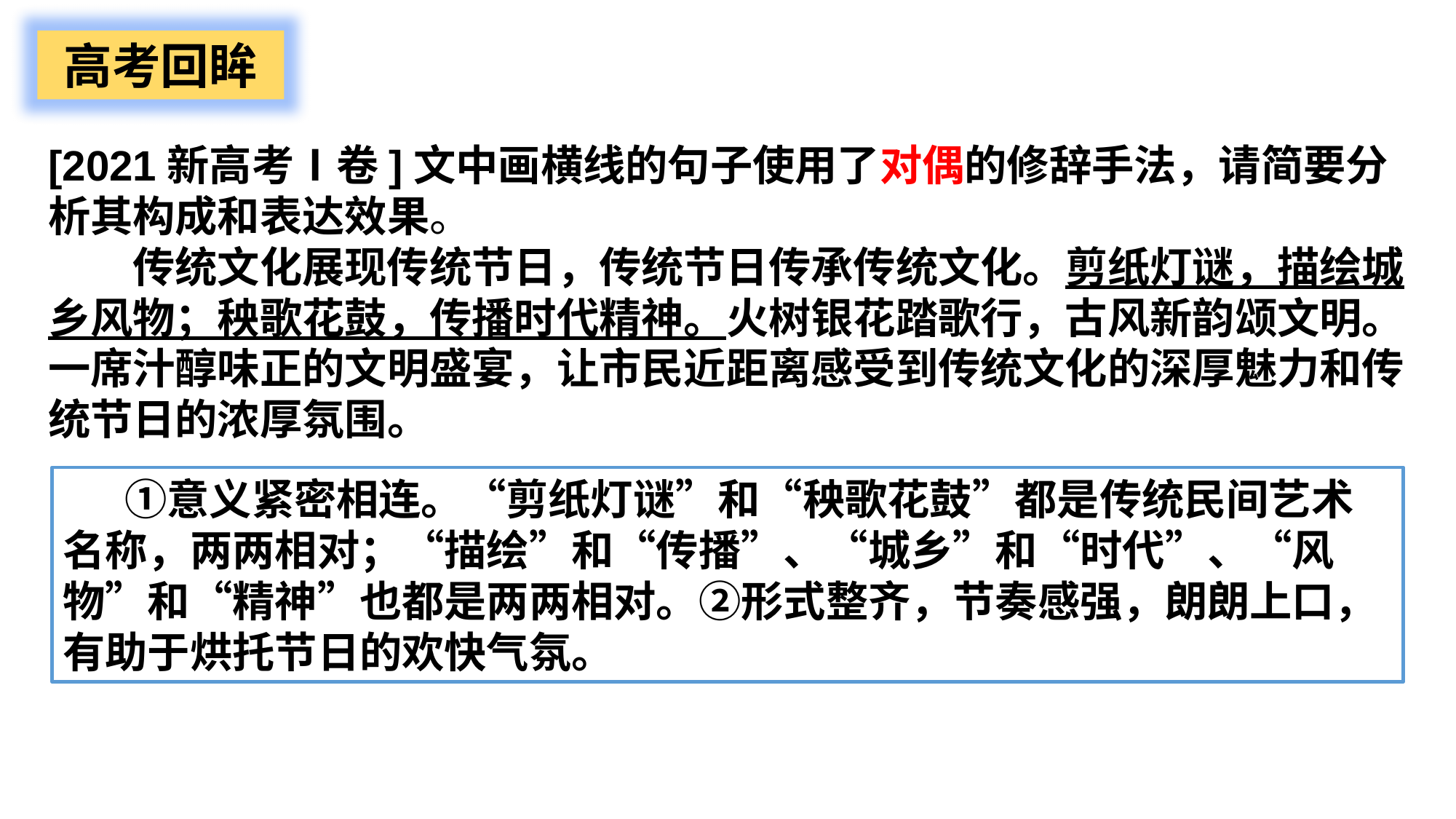

高考回眸
[2021新高考Ⅰ卷]文中画横线的句子使用了对偶的修辞手法，请简要分析其构成和表达效果。
　　传统文化展现传统节日，传统节日传承传统文化。剪纸灯谜，描绘城乡风物；秧歌花鼓，传播时代精神。火树银花踏歌行，古风新韵颂文明。一席汁醇味正的文明盛宴，让市民近距离感受到传统文化的深厚魅力和传统节日的浓厚氛围。
　  ①意义紧密相连。“剪纸灯谜”和“秧歌花鼓”都是传统民间艺术名称，两两相对；“描绘”和“传播”、“城乡”和“时代”、“风物”和“精神”也都是两两相对。②形式整齐，节奏感强，朗朗上口，有助于烘托节日的欢快气氛。